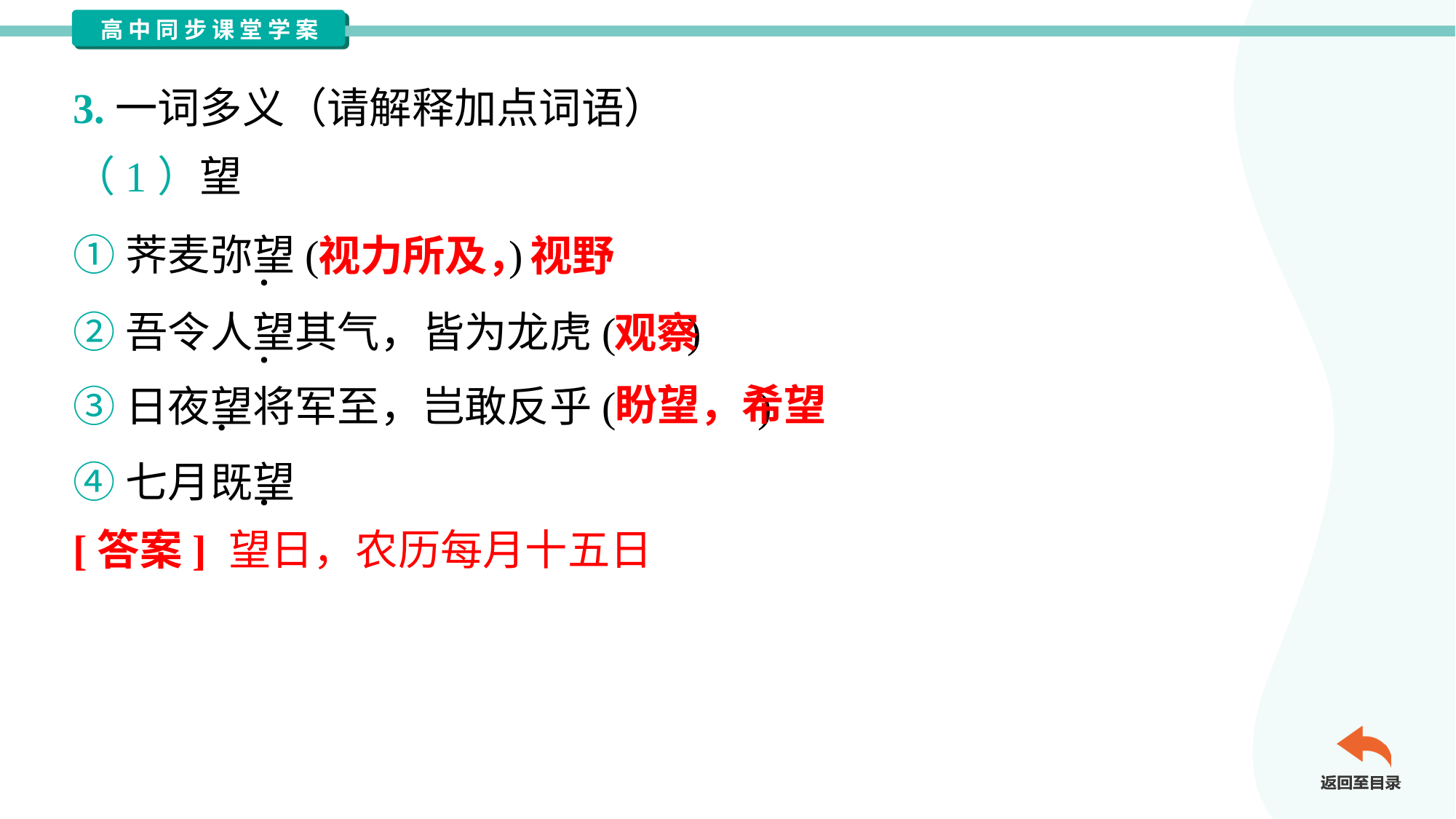

3.一词多义（请解释加点词语）
（1）望
①荠麦弥望(                )
②吾令人望其气，皆为龙虎(      )
③日夜望将军至，岂敢反乎(            )
视力所及，视野
观察

盼望，希望

④七月既望
[答案] 望日，农历每月十五日